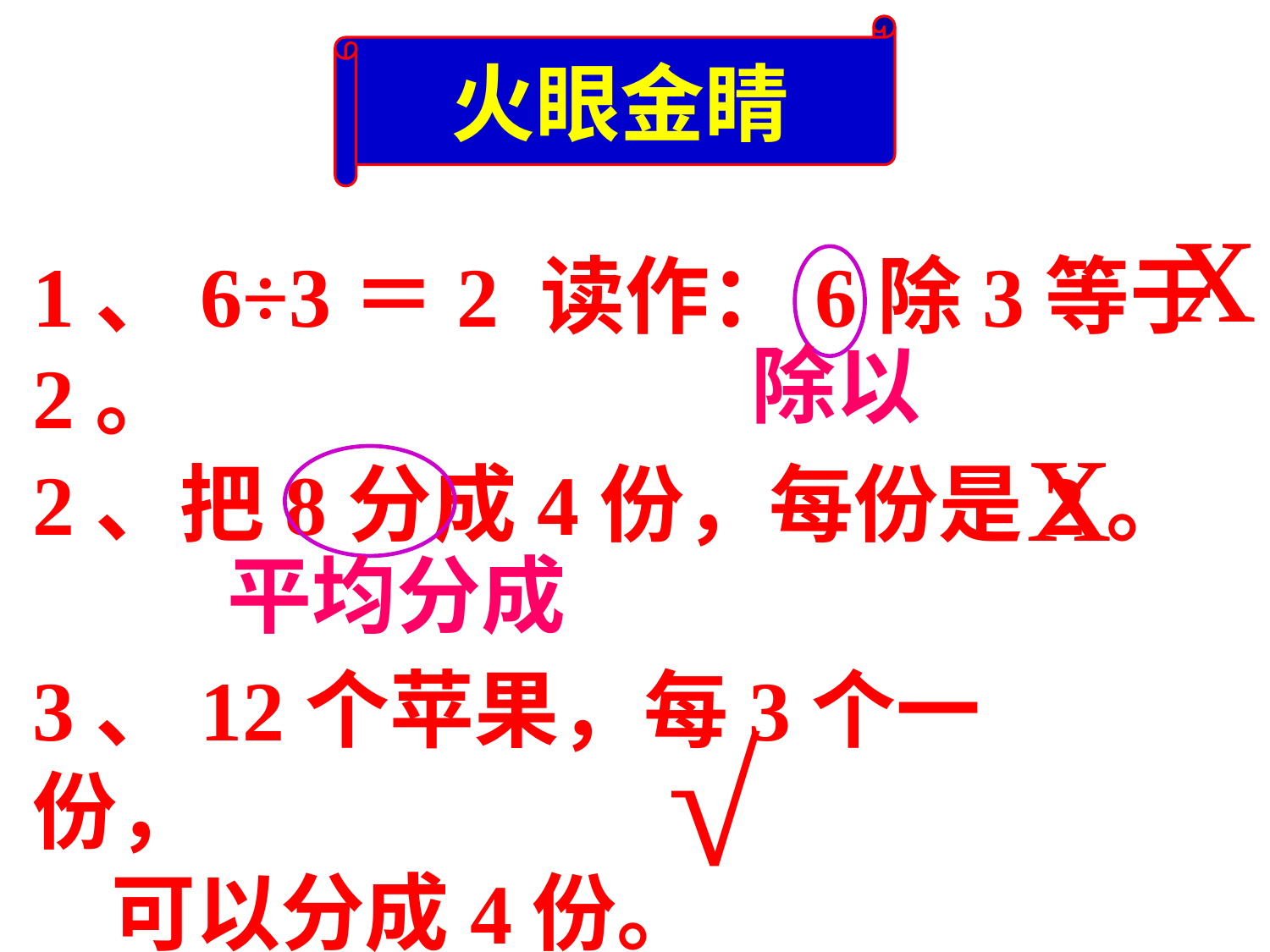

火眼金睛
x
1、6÷3＝2 读作：6除3等于2。

除以
x
2、把8分成4份，每份是2。

平均分成
3、12个苹果，每3个一份，
   可以分成4份。
√